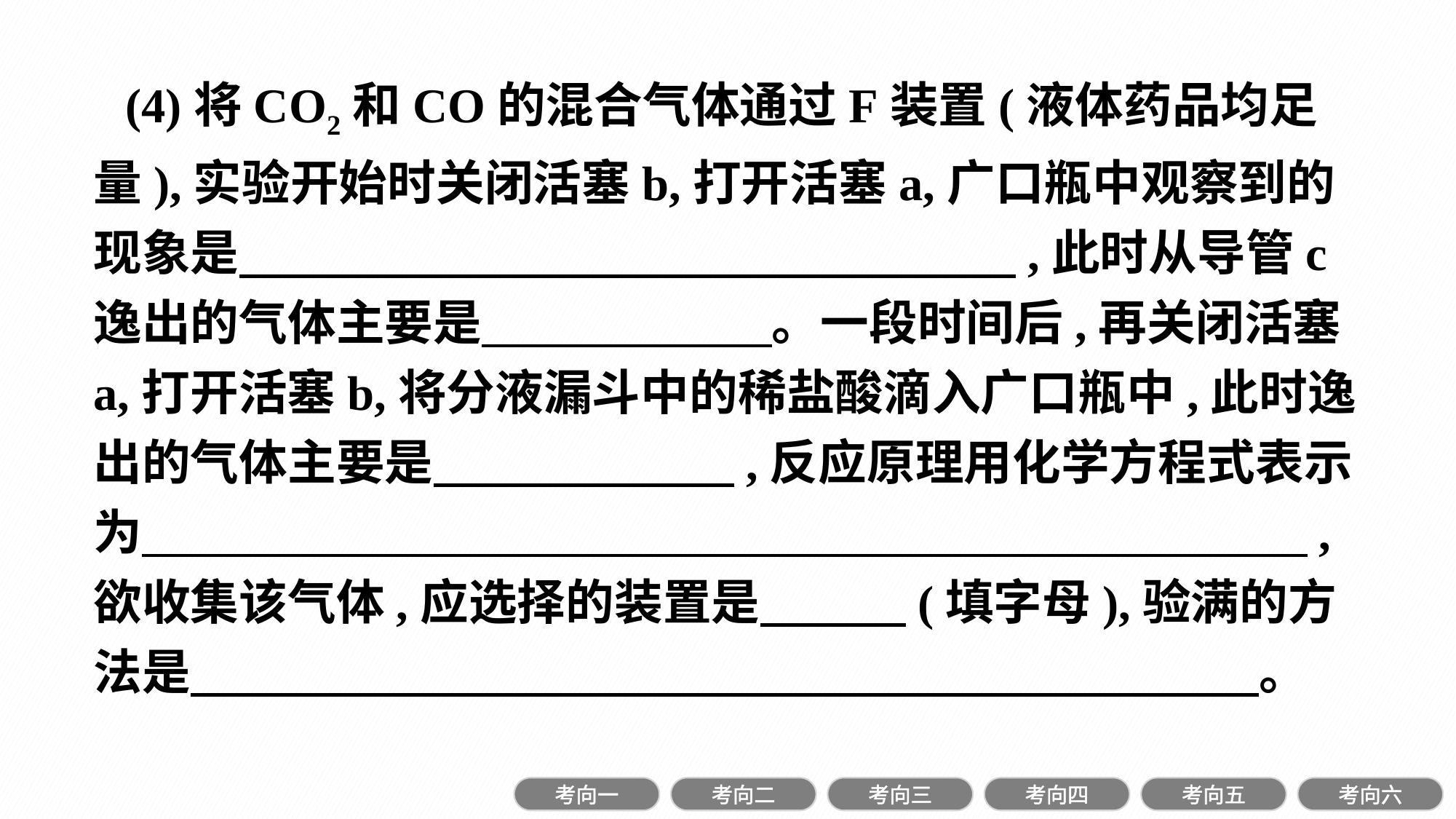

(4)将CO2和CO的混合气体通过F装置(液体药品均足量),实验开始时关闭活塞b,打开活塞a,广口瓶中观察到的现象是　　　　　　　　　　　　　　　　,此时从导管c逸出的气体主要是　　　             。一段时间后,再关闭活塞a,打开活塞b,将分液漏斗中的稀盐酸滴入广口瓶中,此时逸出的气体主要是　　　              ,反应原理用化学方程式表示为　　　　　　　　　　　　　　　　　　　　　　　　,欲收集该气体,应选择的装置是　　　(填字母),验满的方法是　　　　　　　　　　　　　　　　　　　　　　。